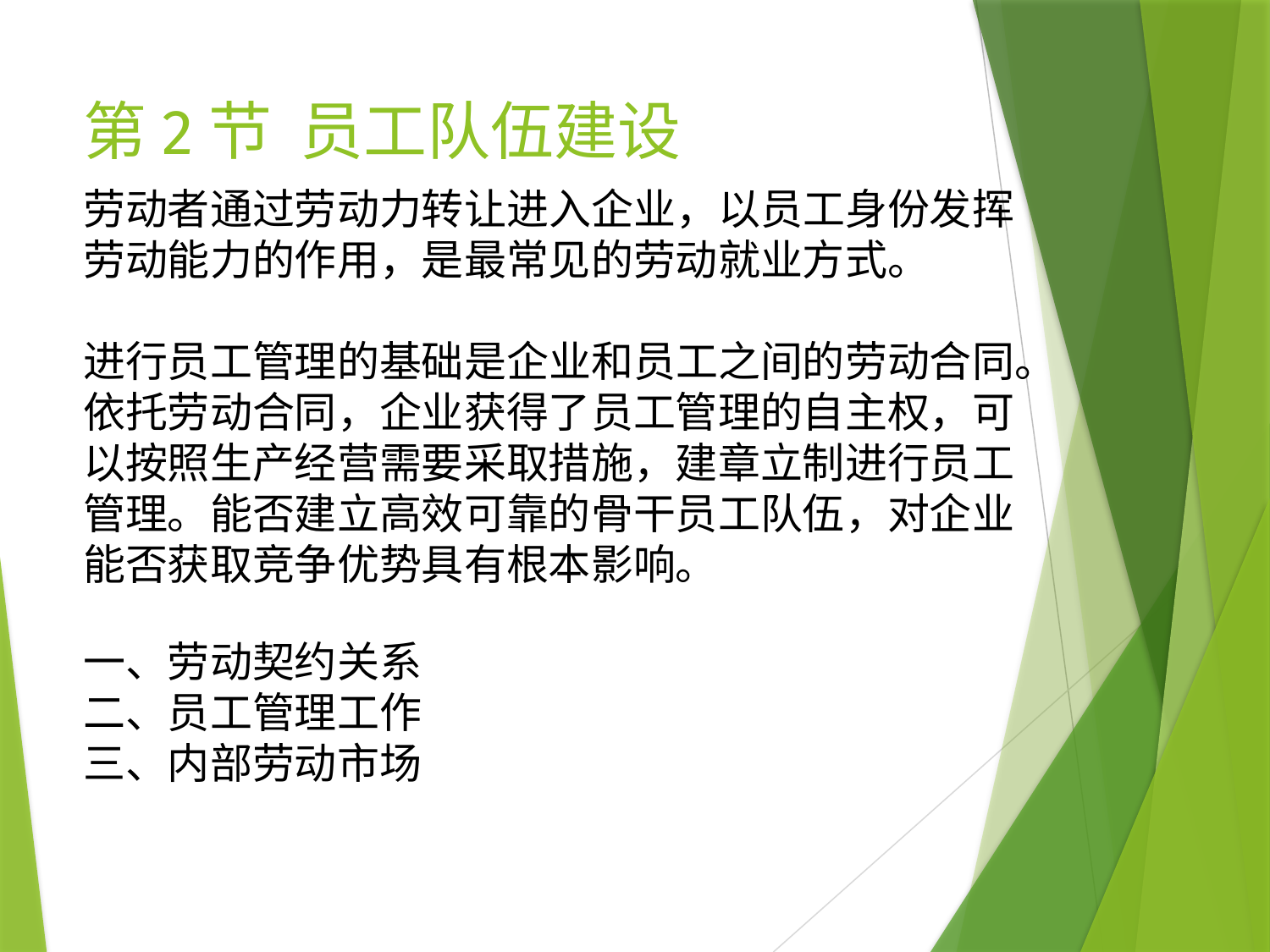

# 第2节  员工队伍建设
劳动者通过劳动力转让进入企业，以员工身份发挥劳动能力的作用，是最常见的劳动就业方式。

进行员工管理的基础是企业和员工之间的劳动合同。依托劳动合同，企业获得了员工管理的自主权，可以按照生产经营需要采取措施，建章立制进行员工管理。能否建立高效可靠的骨干员工队伍，对企业能否获取竞争优势具有根本影响。

一、劳动契约关系
二、员工管理工作
三、内部劳动市场